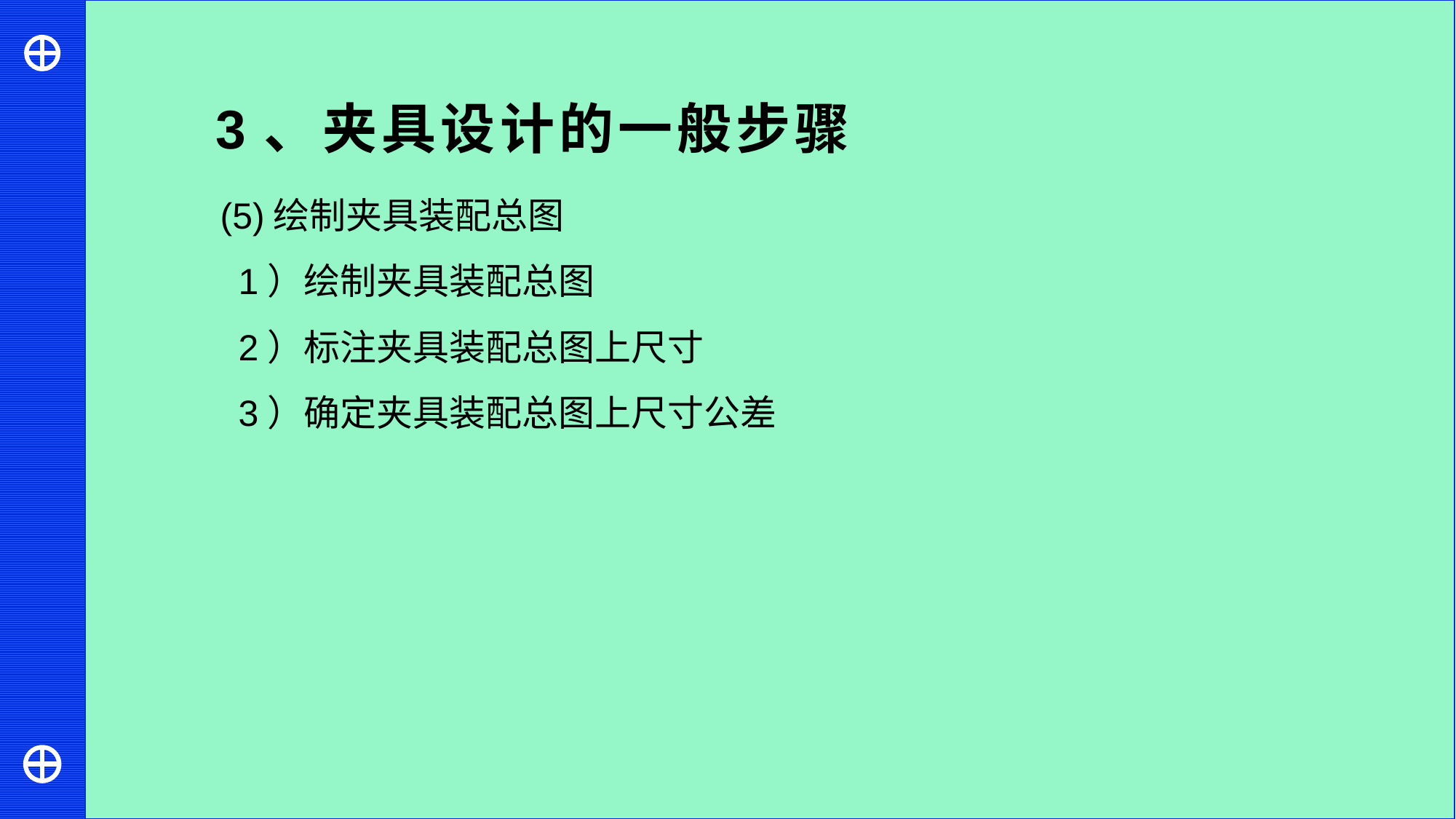

3、夹具设计的一般步骤
(5)绘制夹具装配总图
1）绘制夹具装配总图
2）标注夹具装配总图上尺寸
3）确定夹具装配总图上尺寸公差